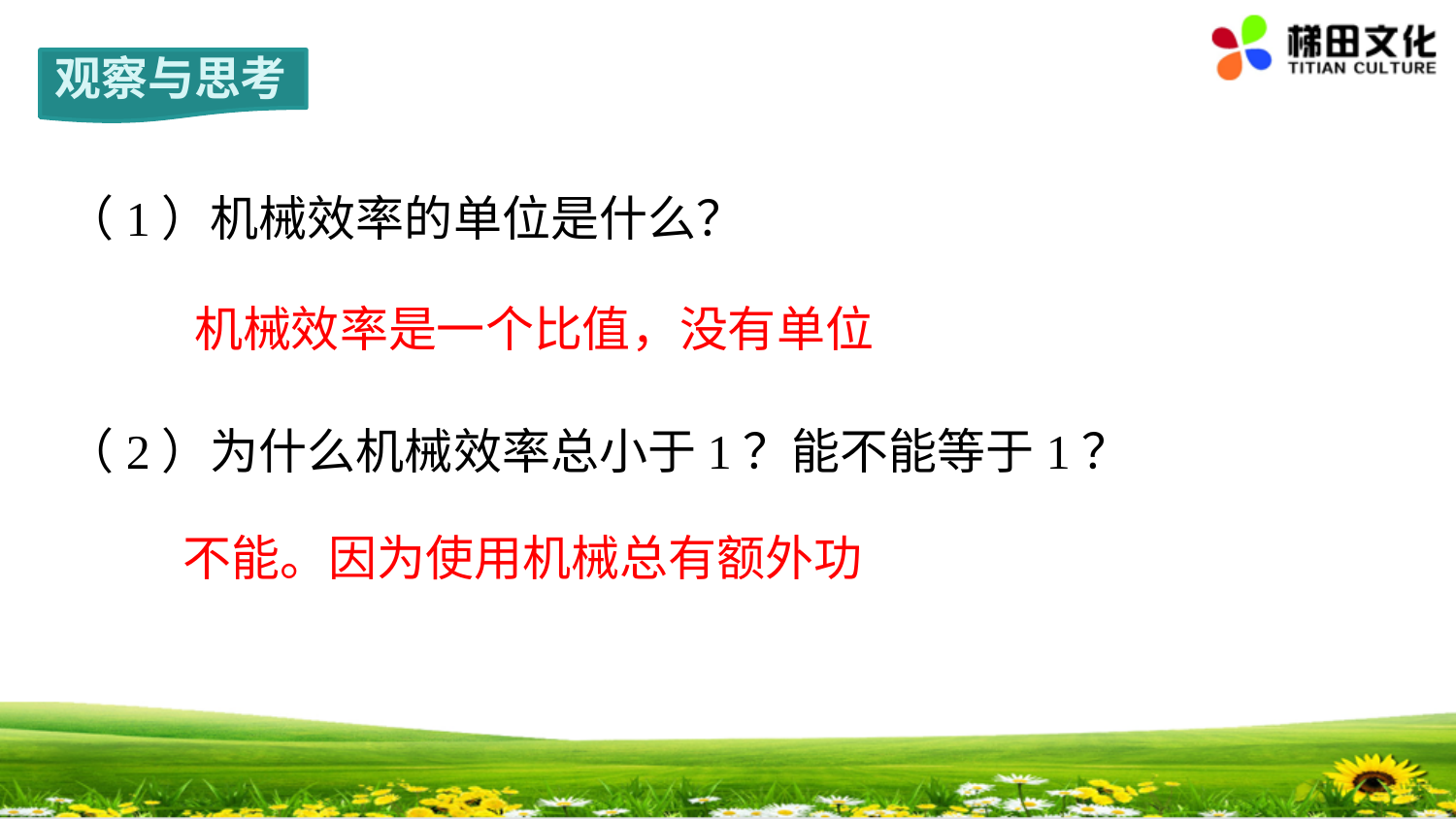

观察与思考

（1）机械效率的单位是什么？

（2）为什么机械效率总小于1？能不能等于1？

机械效率是一个比值，没有单位
不能。因为使用机械总有额外功